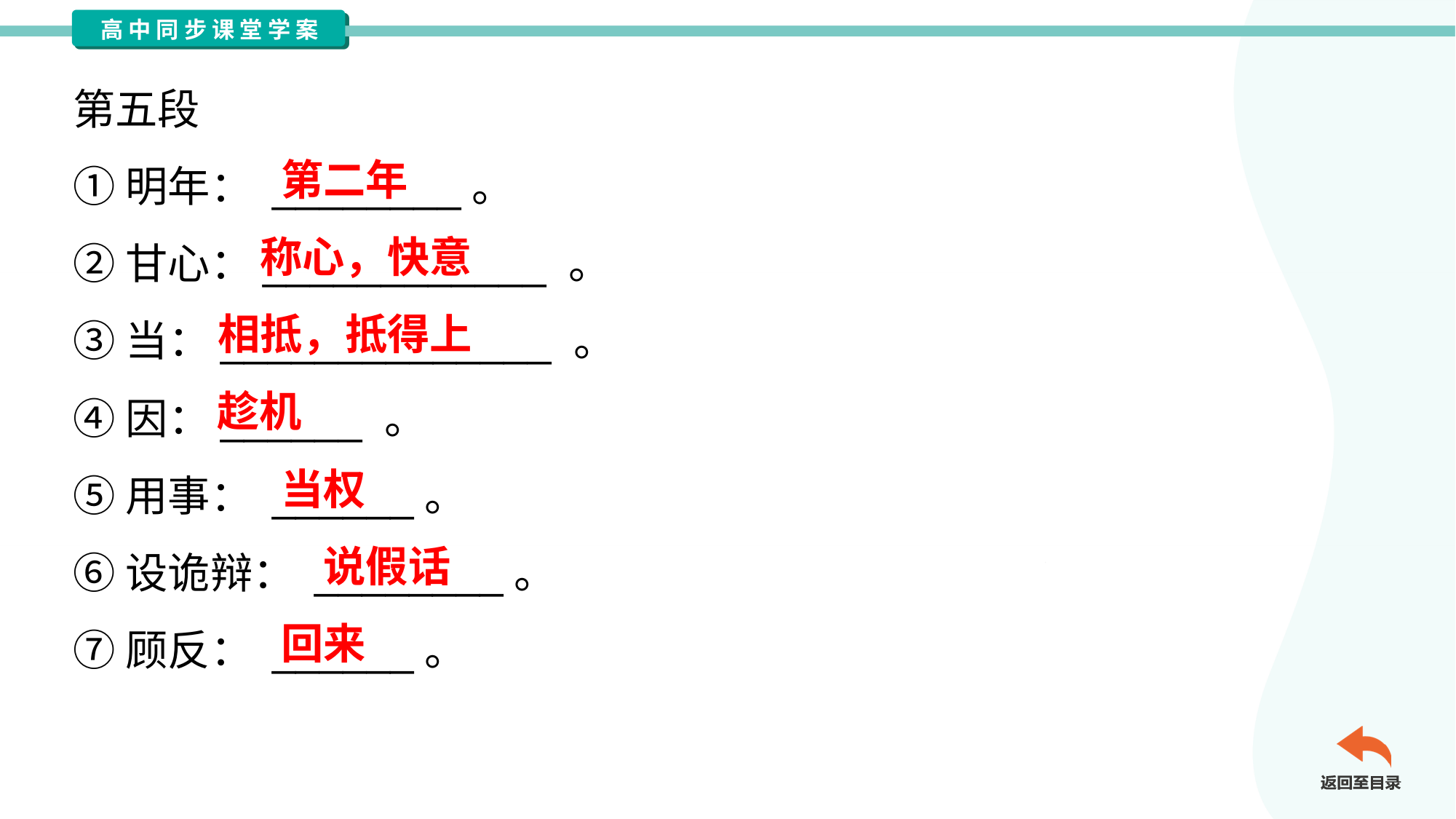

第五段
①明年： ________。
②甘心：____________ 。
③当：______________ 。
④因：______ 。
⑤用事： ______。
⑥设诡辩： ________。
⑦顾反： ______。
第二年
称心，快意
相抵，抵得上
趁机
当权
说假话
回来